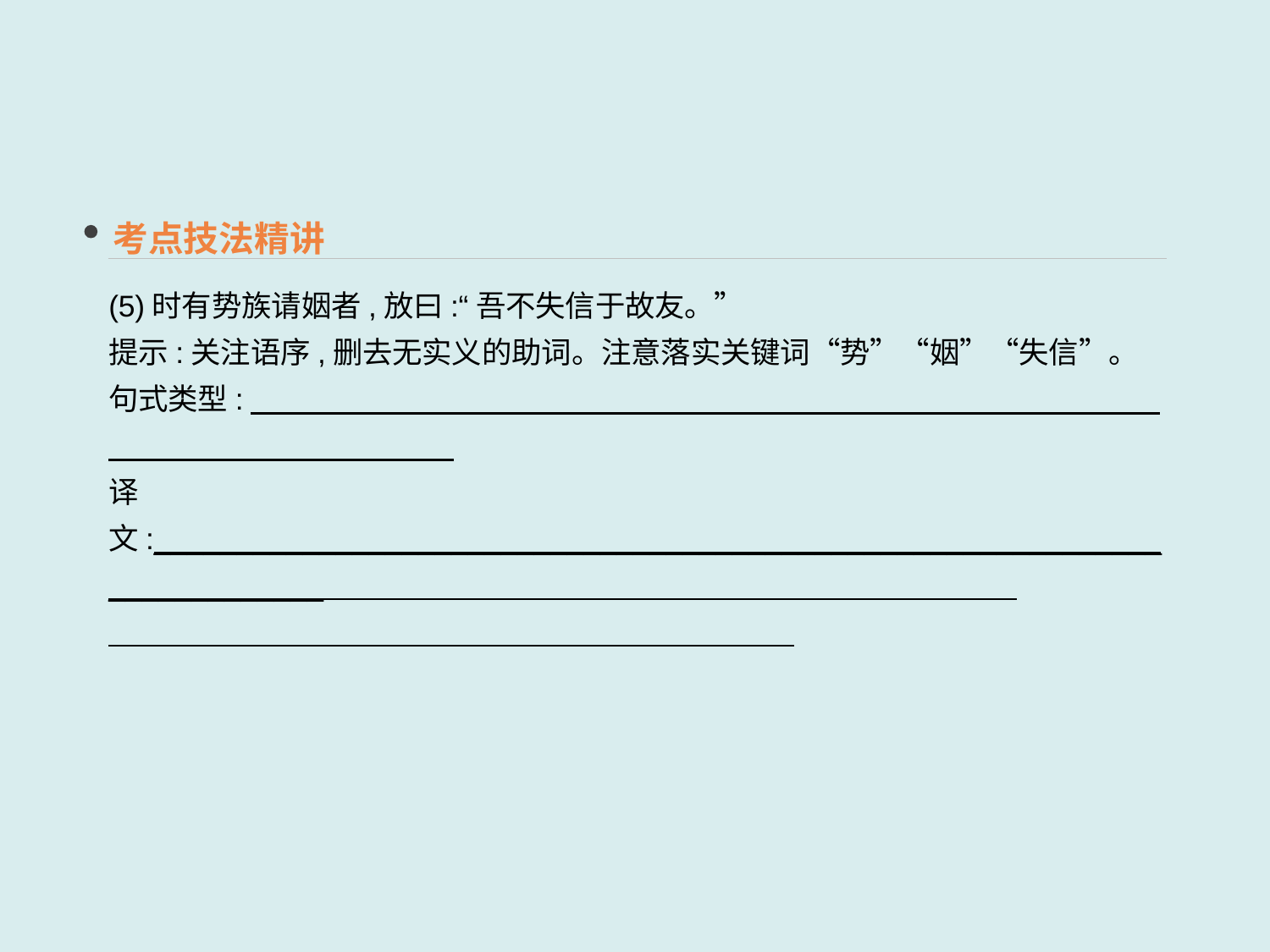

考点技法精讲

(5)时有势族请姻者,放曰:“吾不失信于故友。”
提示:关注语序,删去无实义的助词。注意落实关键词“势”“姻”“失信”。
句式类型:
译文:__________________________________________________________________________